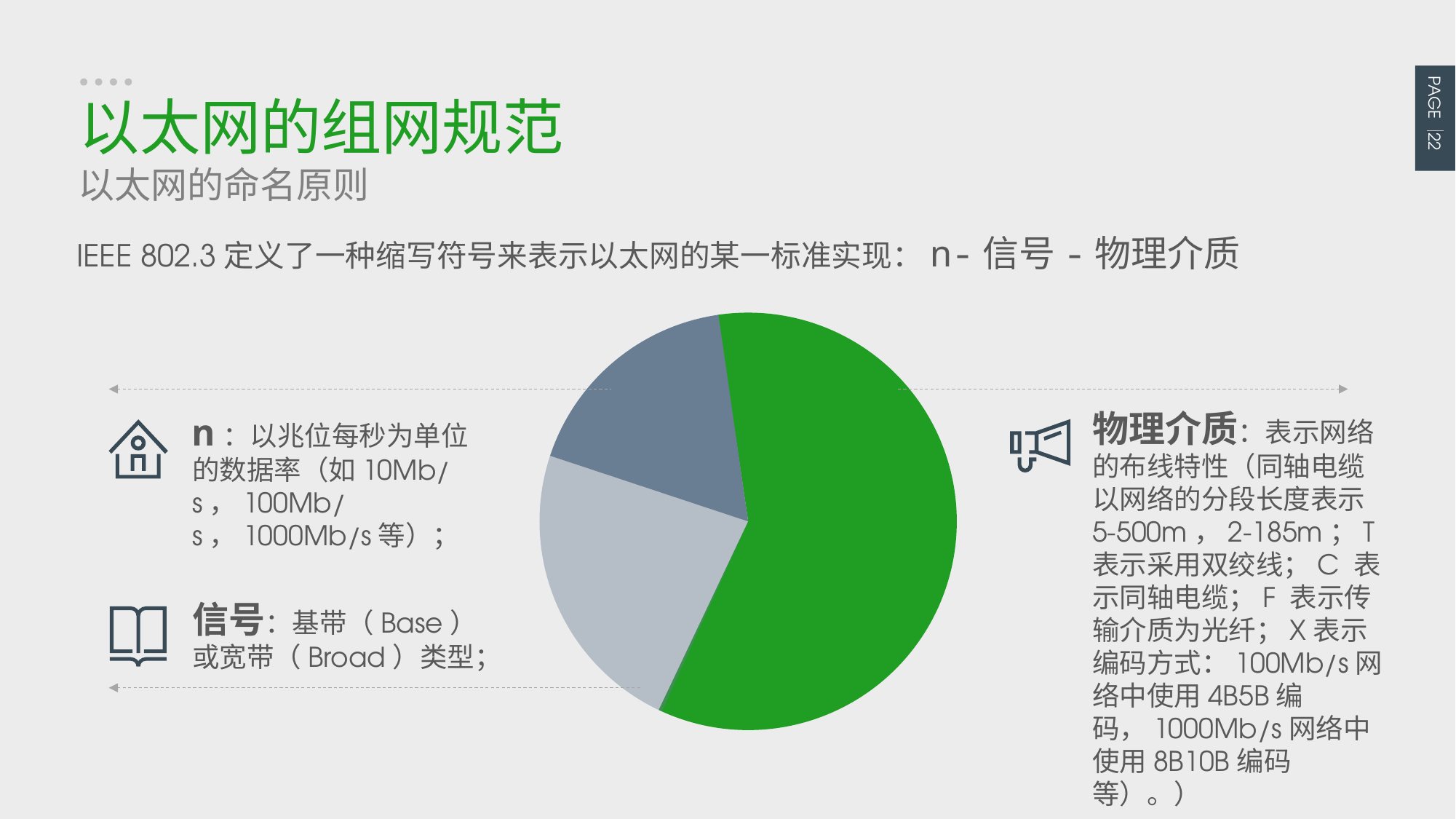

PAGE   22
以太网的组网规范
以太网的命名原则
IEEE 802.3定义了一种缩写符号来表示以太网的某一标准实现：n-信号-物理介质

物理介质：表示网络的布线特性（同轴电缆以网络的分段长度表示 5-500m，2-185m；T 表示采用双绞线；C 表示同轴电缆；F 表示传输介质为光纤；X表示编码方式：100Mb/s网络中使用4B5B编码，1000Mb/s网络中使用8B10B编码等）。）

n：以兆位每秒为单位的数据率（如10Mb/s，100Mb/s，1000Mb/s等）；

信号：基带（Base）或宽带（Broad）类型；